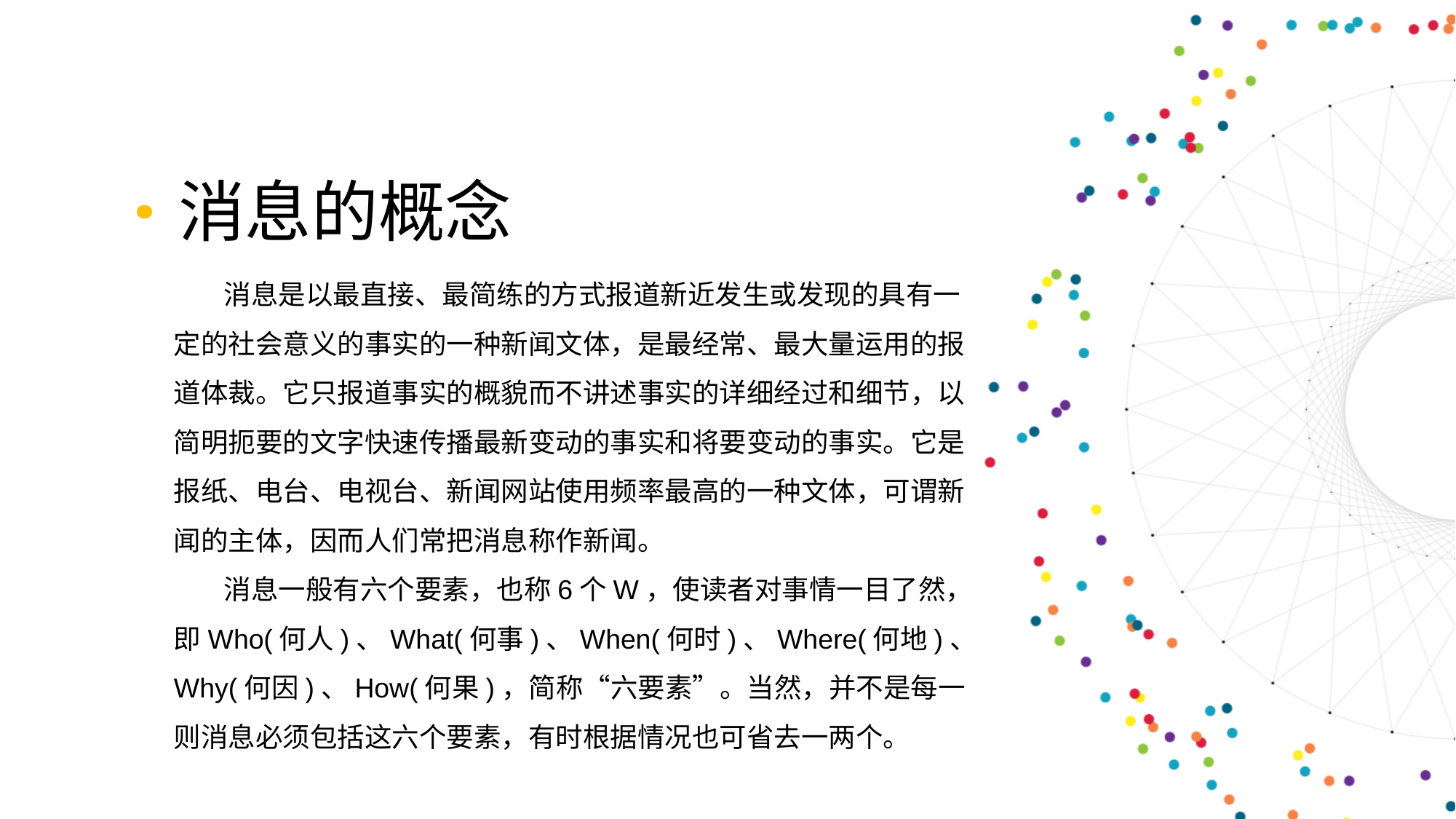

消息的概念

       消息是以最直接、最简练的方式报道新近发生或发现的具有一定的社会意义的事实的一种新闻文体，是最经常、最大量运用的报道体裁。它只报道事实的概貌而不讲述事实的详细经过和细节，以简明扼要的文字快速传播最新变动的事实和将要变动的事实。它是报纸、电台、电视台、新闻网站使用频率最高的一种文体，可谓新闻的主体，因而人们常把消息称作新闻。
       消息一般有六个要素，也称6个W，使读者对事情一目了然，即Who(何人)、What(何事)、When(何时)、Where(何地)、Why(何因)、How(何果)，简称“六要素”。当然，并不是每一则消息必须包括这六个要素，有时根据情况也可省去一两个。